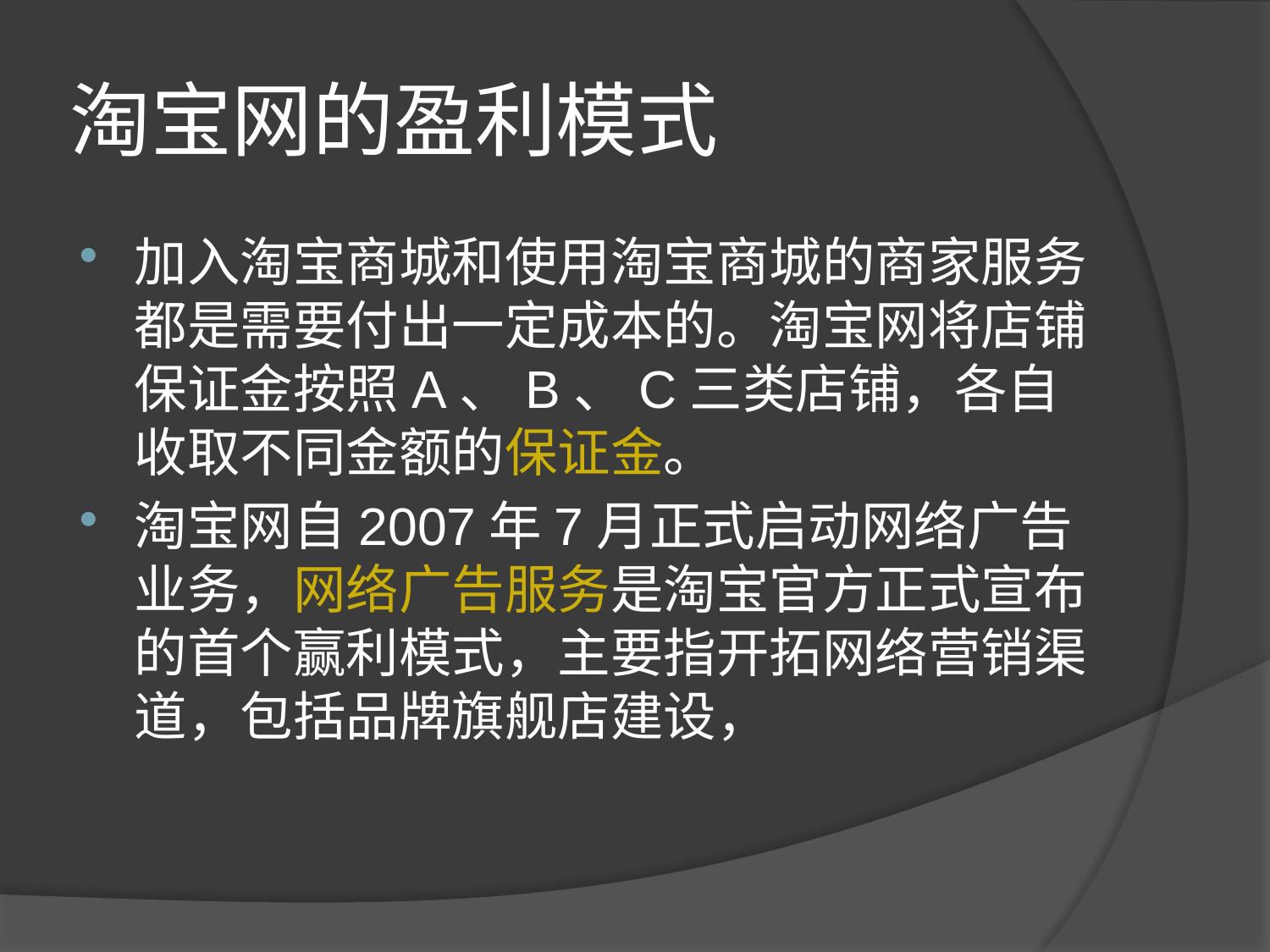

# 淘宝网的盈利模式
加入淘宝商城和使用淘宝商城的商家服务都是需要付出一定成本的。淘宝网将店铺保证金按照A、B、C三类店铺，各自收取不同金额的保证金。
淘宝网自2007年7月正式启动网络广告业务，网络广告服务是淘宝官方正式宣布的首个赢利模式，主要指开拓网络营销渠道，包括品牌旗舰店建设，